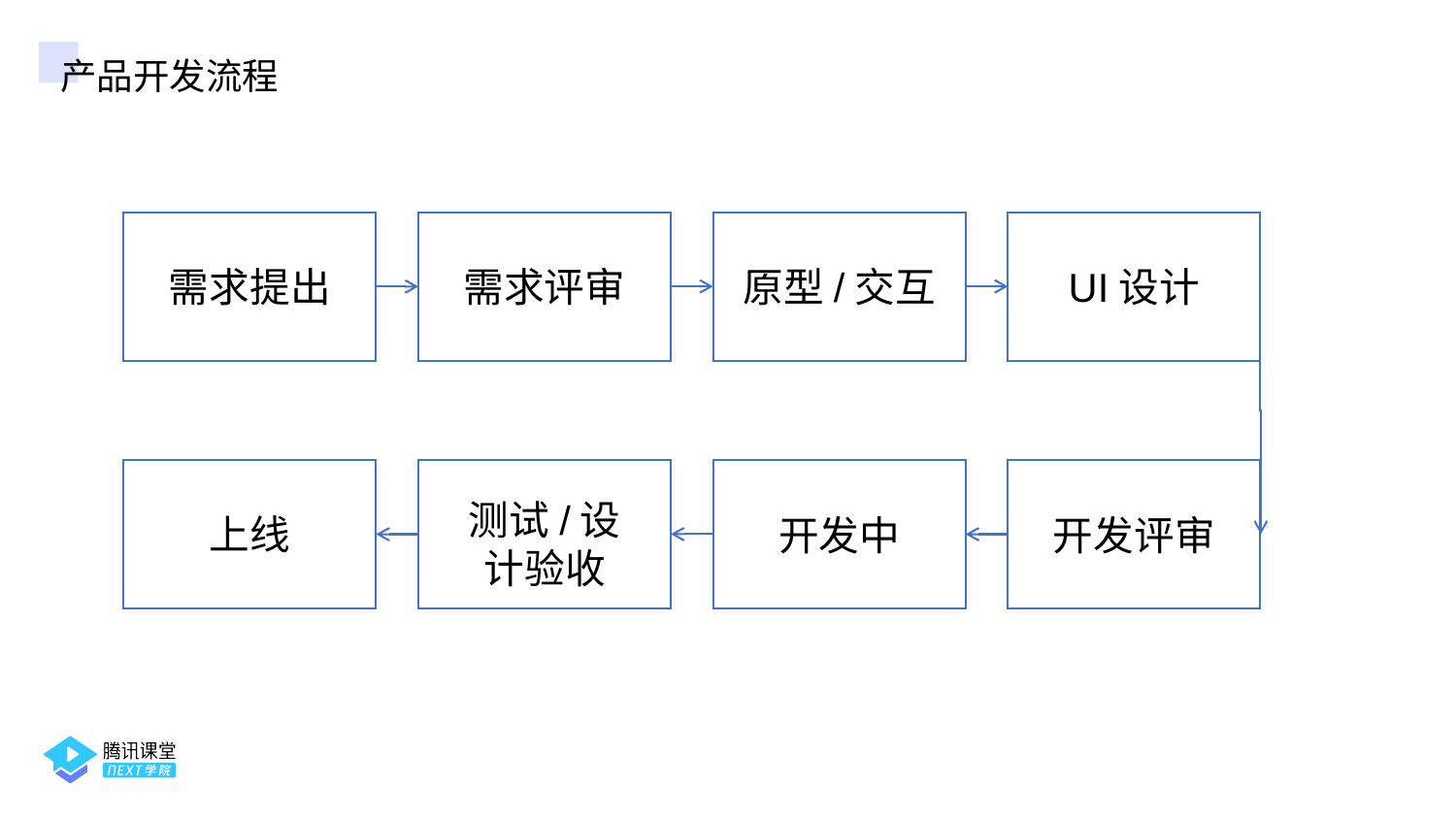

产品开发流程

需求提出
需求评审
原型/交互
UI设计

测试/设计验收
上线
开发中
开发评审